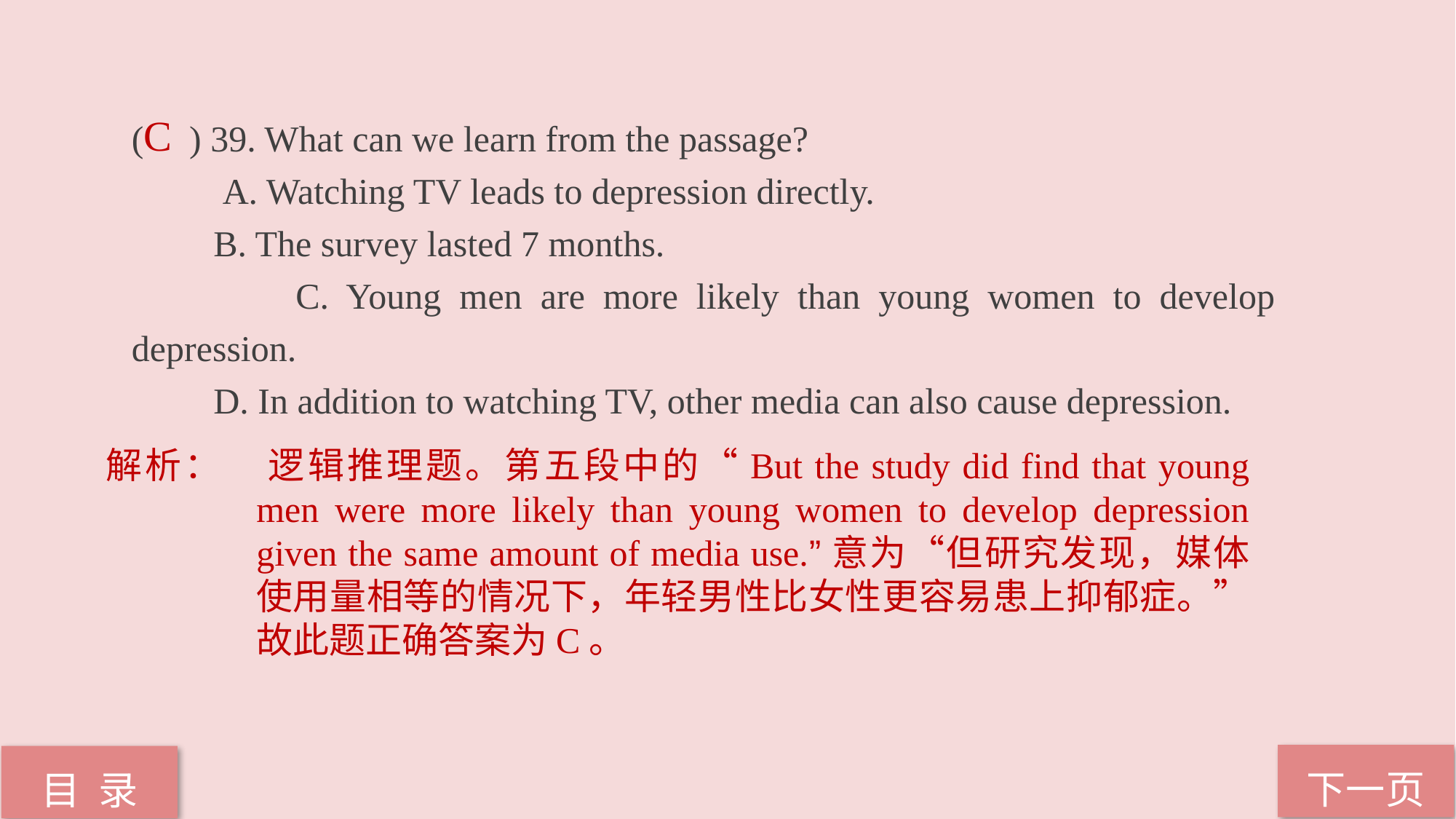

(     ) 39. What can we learn from the passage?
          A. Watching TV leads to depression directly.
         B. The survey lasted 7 months.
         C. Young men are more likely than young women to develop depression.
         D. In addition to watching TV, other media can also cause depression.
C
解析：	逻辑推理题。第五段中的“But the study did find that young men were more likely than young women to develop depression given the same amount of media use.”意为“但研究发现，媒体使用量相等的情况下，年轻男性比女性更容易患上抑郁症。”故此题正确答案为C。